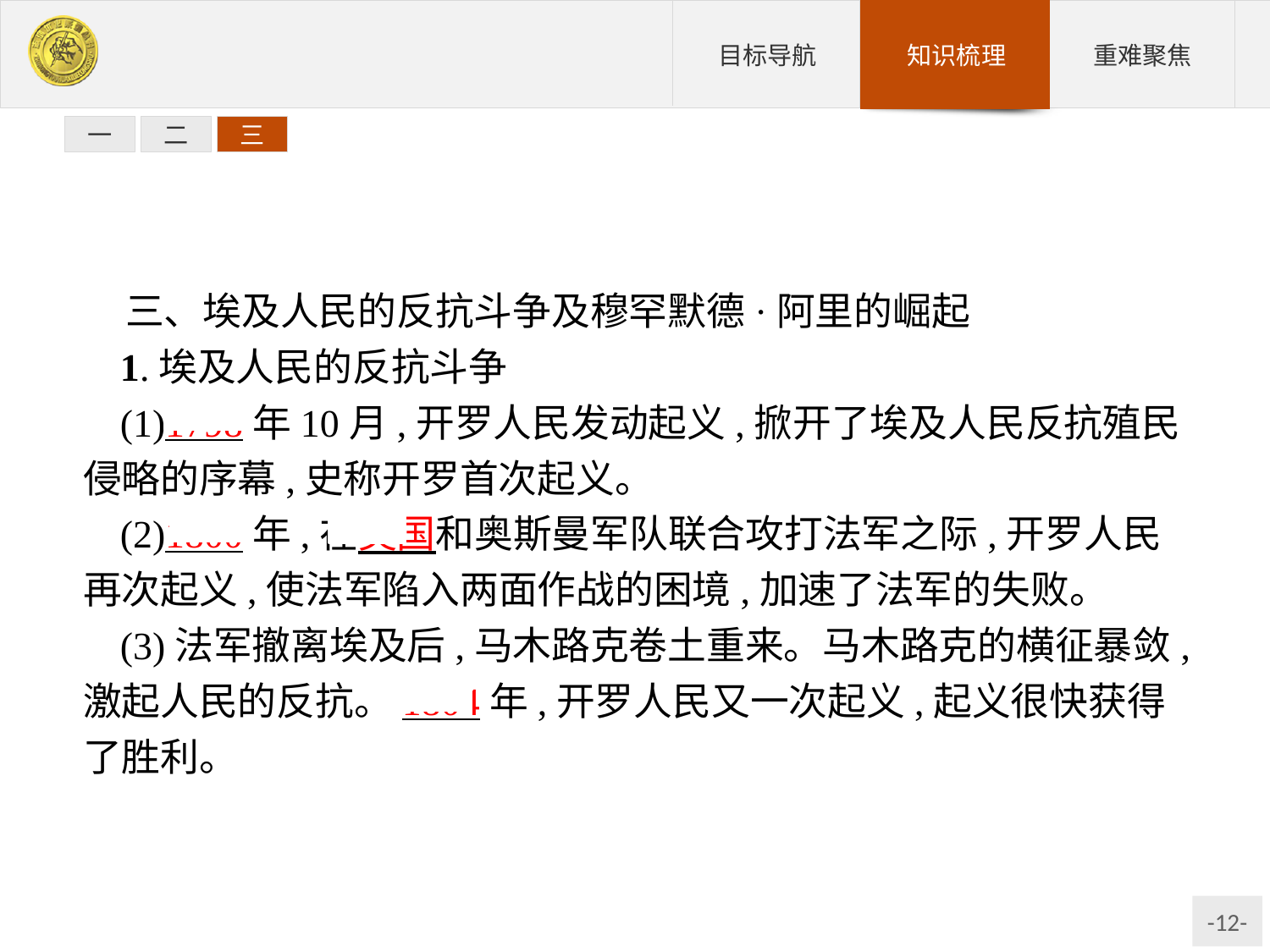

一
二
三
三、埃及人民的反抗斗争及穆罕默德·阿里的崛起
1.埃及人民的反抗斗争
(1)1798年10月,开罗人民发动起义,掀开了埃及人民反抗殖民侵略的序幕,史称开罗首次起义。
(2)1800年,在英国和奥斯曼军队联合攻打法军之际,开罗人民再次起义,使法军陷入两面作战的困境,加速了法军的失败。
(3)法军撤离埃及后,马木路克卷土重来。马木路克的横征暴敛,激起人民的反抗。1804年,开罗人民又一次起义,起义很快获得了胜利。